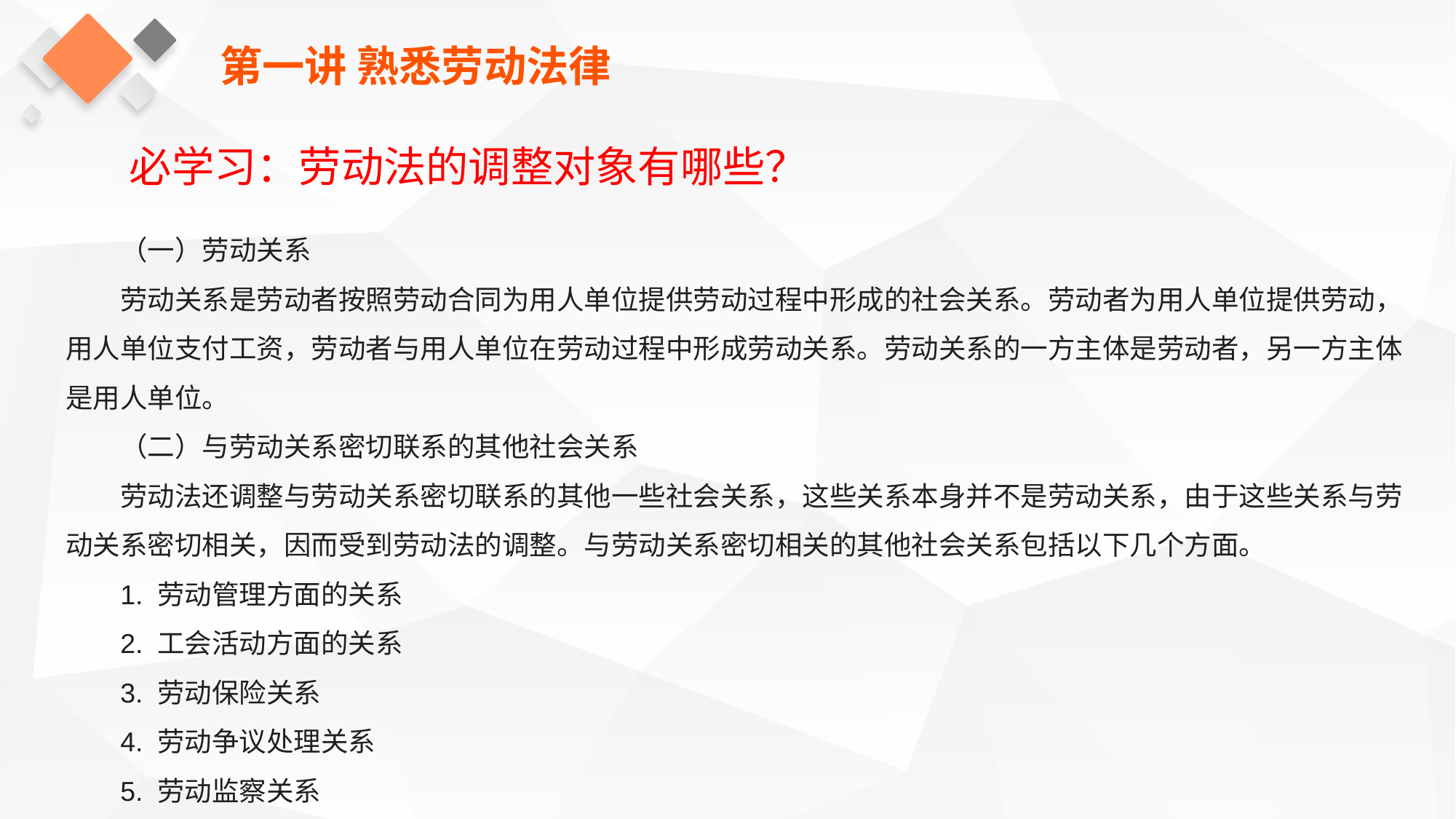

第一讲 熟悉劳动法律
必学习：劳动法的调整对象有哪些？
（一）劳动关系
劳动关系是劳动者按照劳动合同为用人单位提供劳动过程中形成的社会关系。劳动者为用人单位提供劳动，用人单位支付工资，劳动者与用人单位在劳动过程中形成劳动关系。劳动关系的一方主体是劳动者，另一方主体是用人单位。
（二）与劳动关系密切联系的其他社会关系
劳动法还调整与劳动关系密切联系的其他一些社会关系，这些关系本身并不是劳动关系，由于这些关系与劳动关系密切相关，因而受到劳动法的调整。与劳动关系密切相关的其他社会关系包括以下几个方面。
1. 劳动管理方面的关系
2. 工会活动方面的关系
3. 劳动保险关系
4. 劳动争议处理关系
5. 劳动监察关系